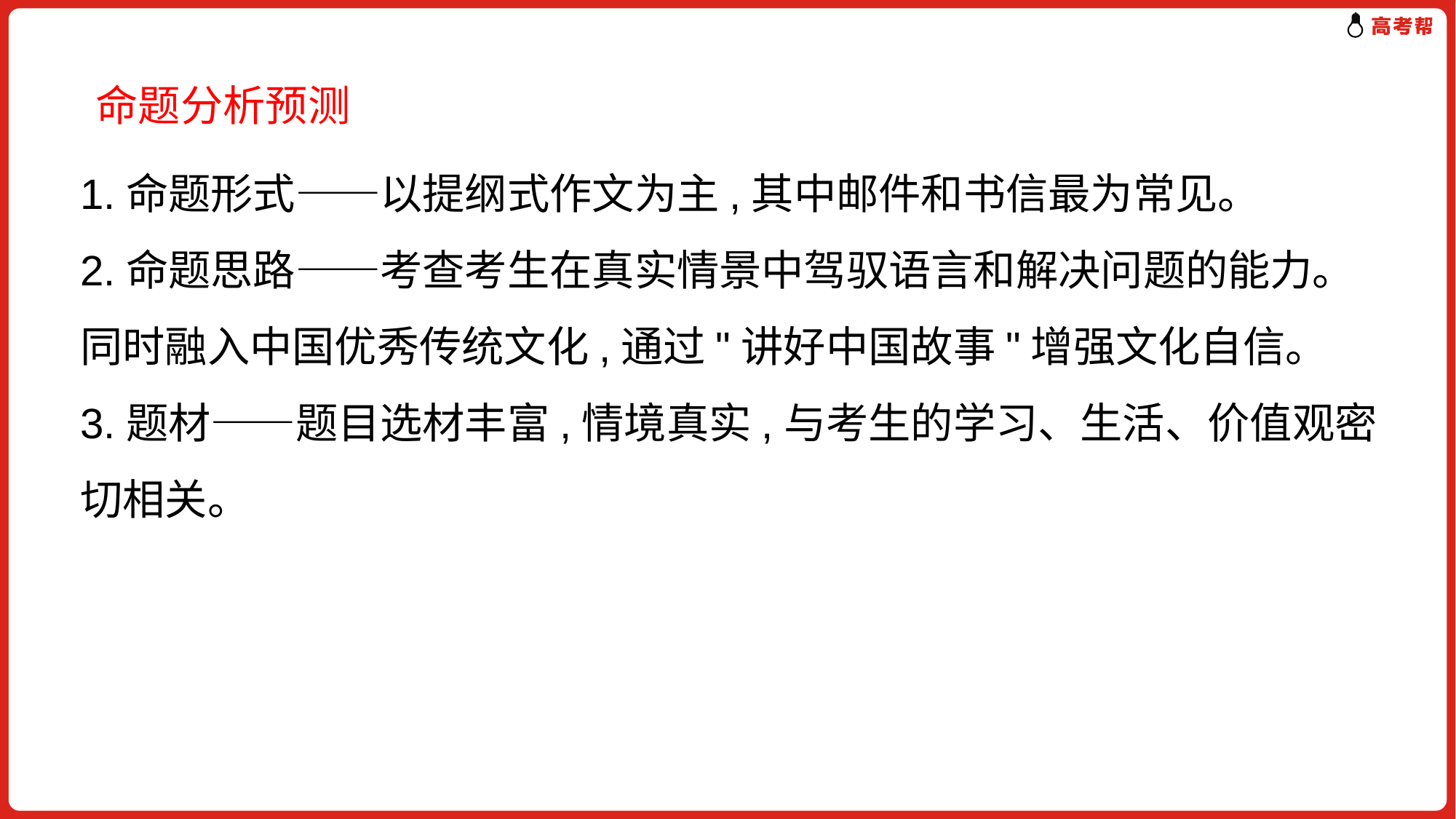

命题分析预测
1.命题形式——以提纲式作文为主,其中邮件和书信最为常见。
2.命题思路——考查考生在真实情景中驾驭语言和解决问题的能力。同时融入中国优秀传统文化,通过"讲好中国故事"增强文化自信。
3.题材——题目选材丰富,情境真实,与考生的学习、生活、价值观密切相关。